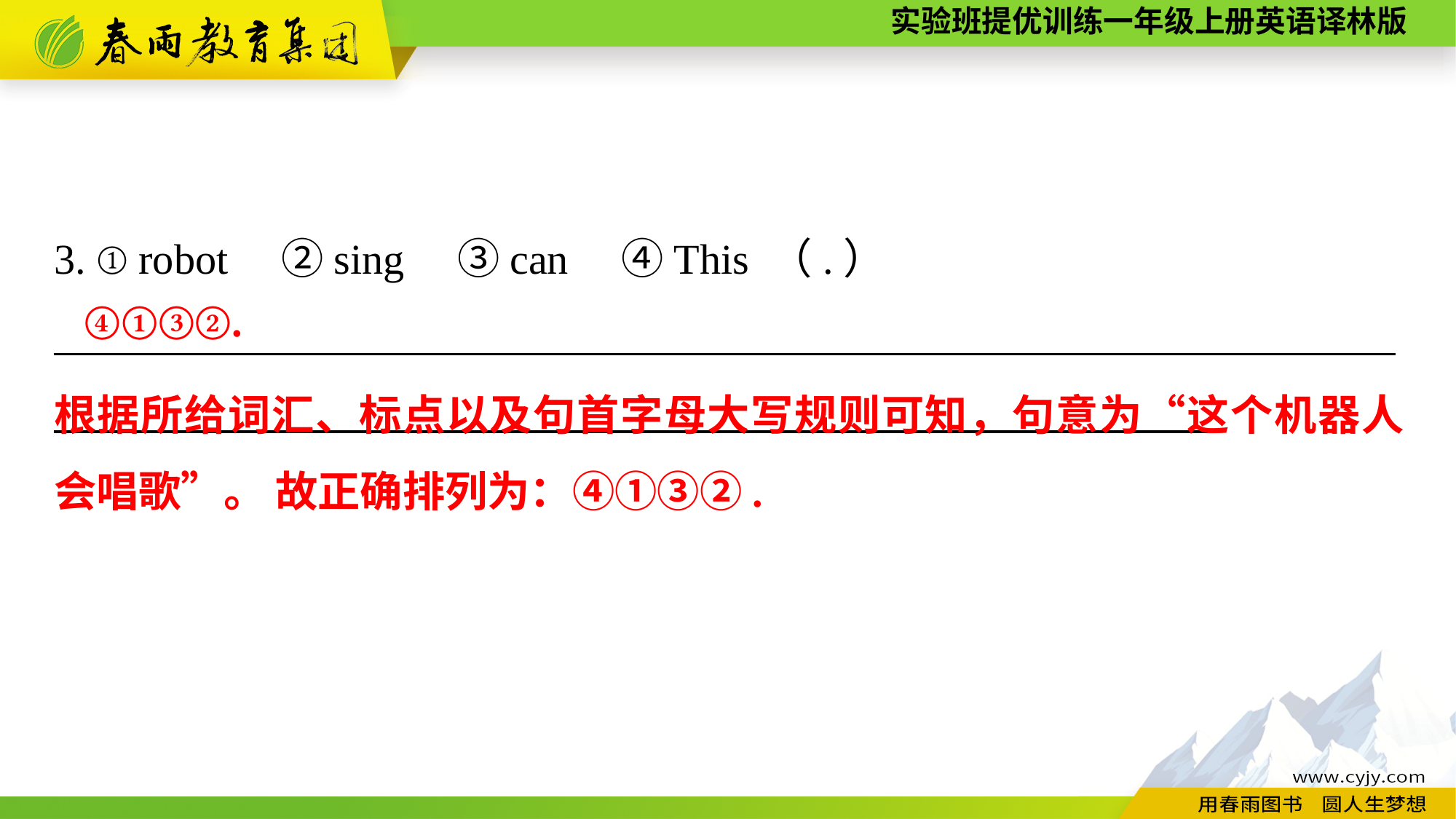

3. ①robot　②sing　③can　④This （.）
_______________________________________________________________
④①③②.
根据所给词汇、标点以及句首字母大写规则可知，句意为“这个机器人会唱歌”。 故正确排列为：④①③②.